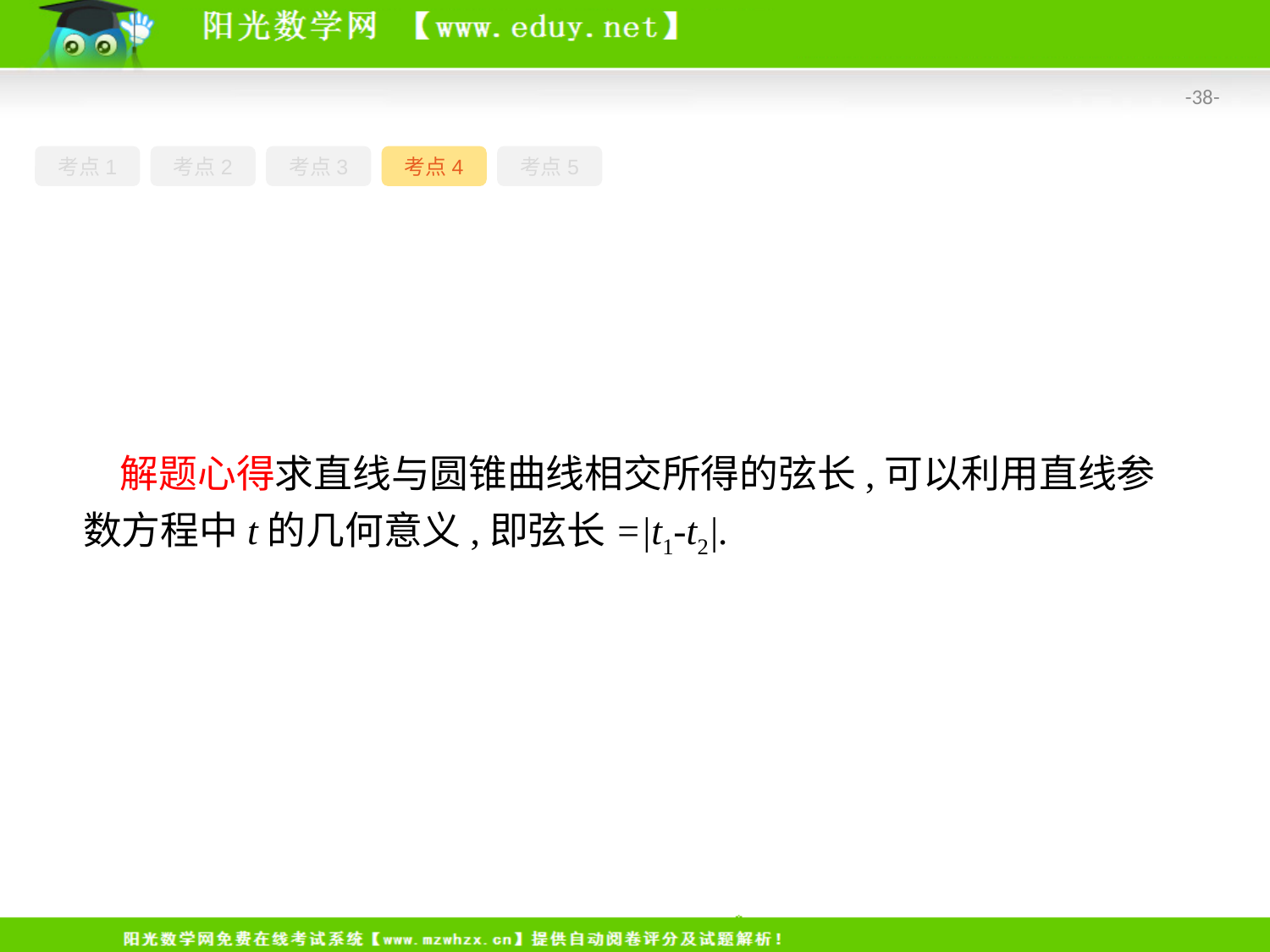

-38-
考点1
考点2
考点3
考点4
考点5
解题心得求直线与圆锥曲线相交所得的弦长,可以利用直线参数方程中t的几何意义,即弦长=|t1-t2|.